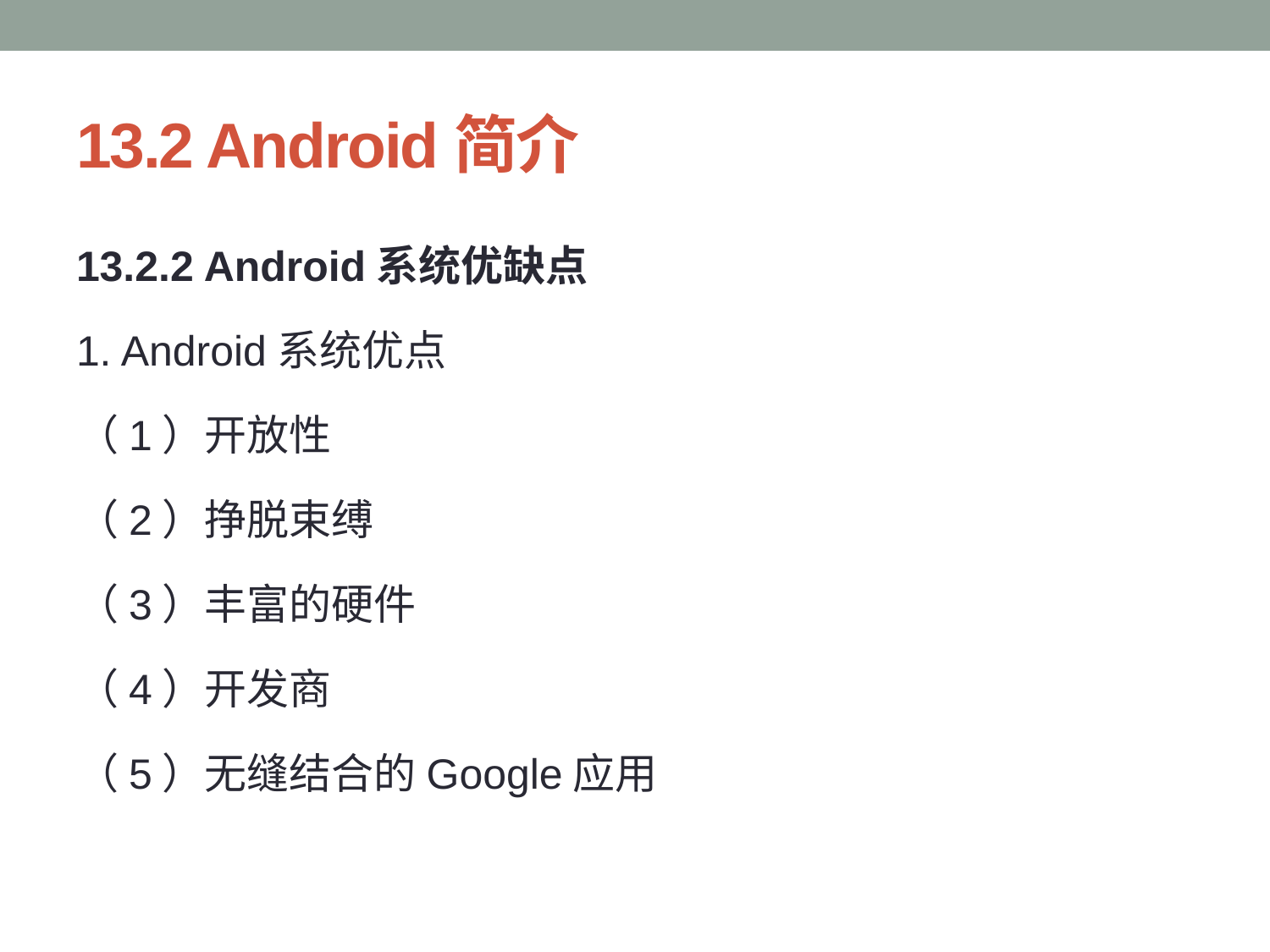

# 13.2 Android简介
13.2.2 Android系统优缺点
1. Android系统优点
（1）开放性
（2）挣脱束缚
（3）丰富的硬件
（4）开发商
（5）无缝结合的Google应用